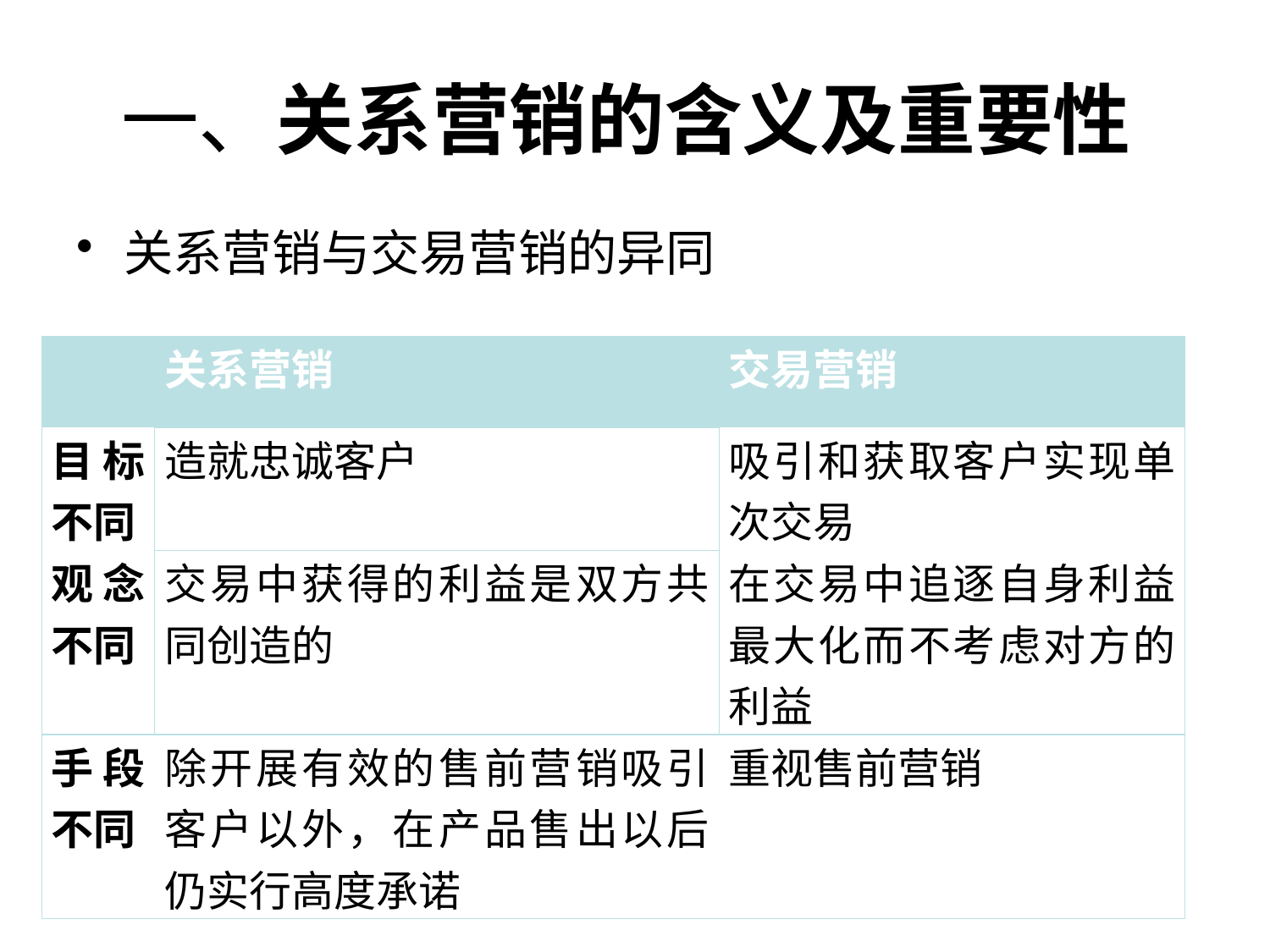

# 一、关系营销的含义及重要性
关系营销与交易营销的异同
|  | 关系营销 | 交易营销 |
| --- | --- | --- |
| 目标不同 | 造就忠诚客户 | 吸引和获取客户实现单次交易 |
| 观念不同 | 交易中获得的利益是双方共同创造的 | 在交易中追逐自身利益最大化而不考虑对方的利益 |
| 手段不同 | 除开展有效的售前营销吸引客户以外，在产品售出以后仍实行高度承诺 | 重视售前营销 |